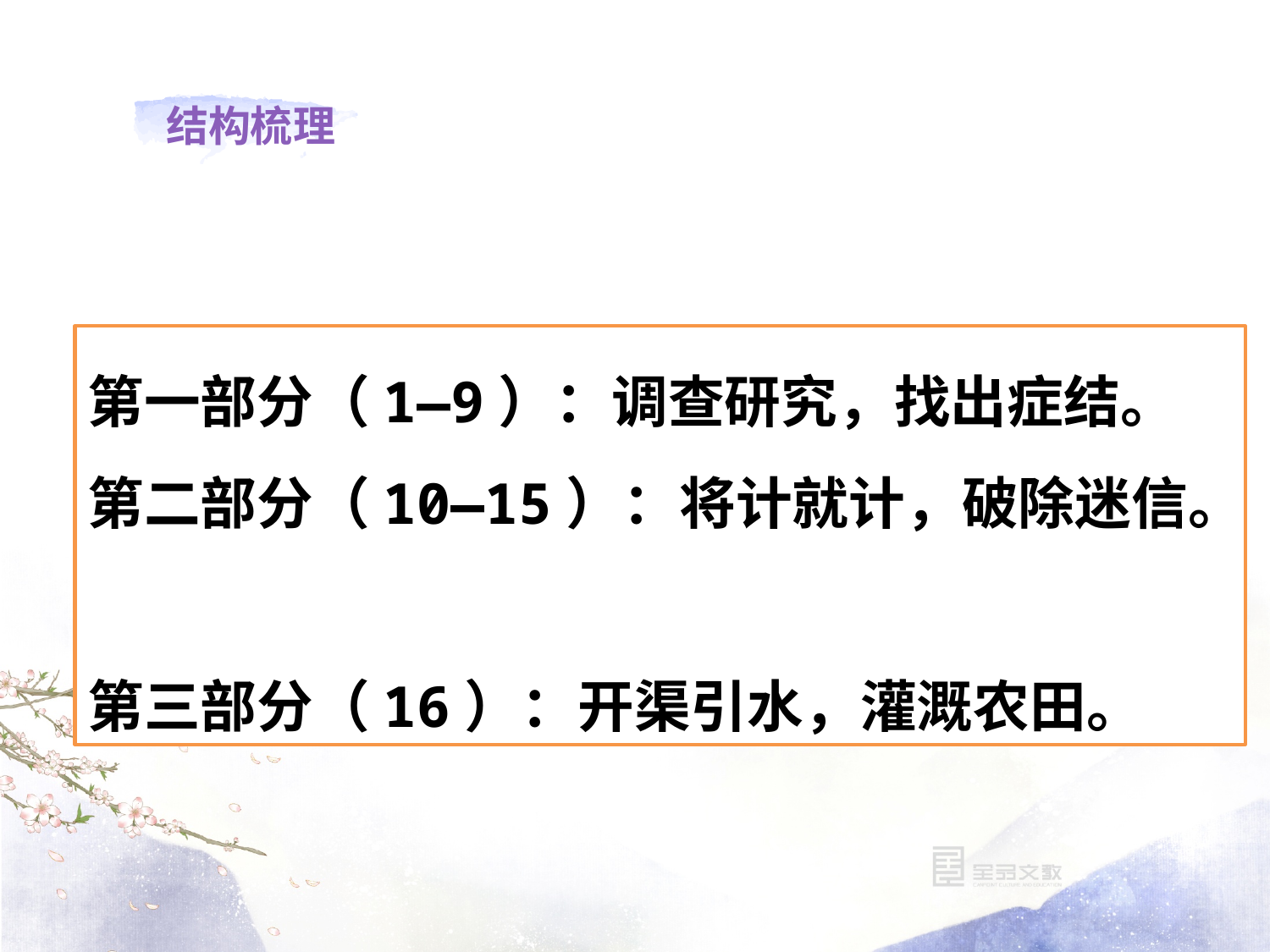

第一部分（1—9）：调查研究，找出症结。
第二部分（10—15）：将计就计，破除迷信。
第三部分（16）：开渠引水，灌溉农田。